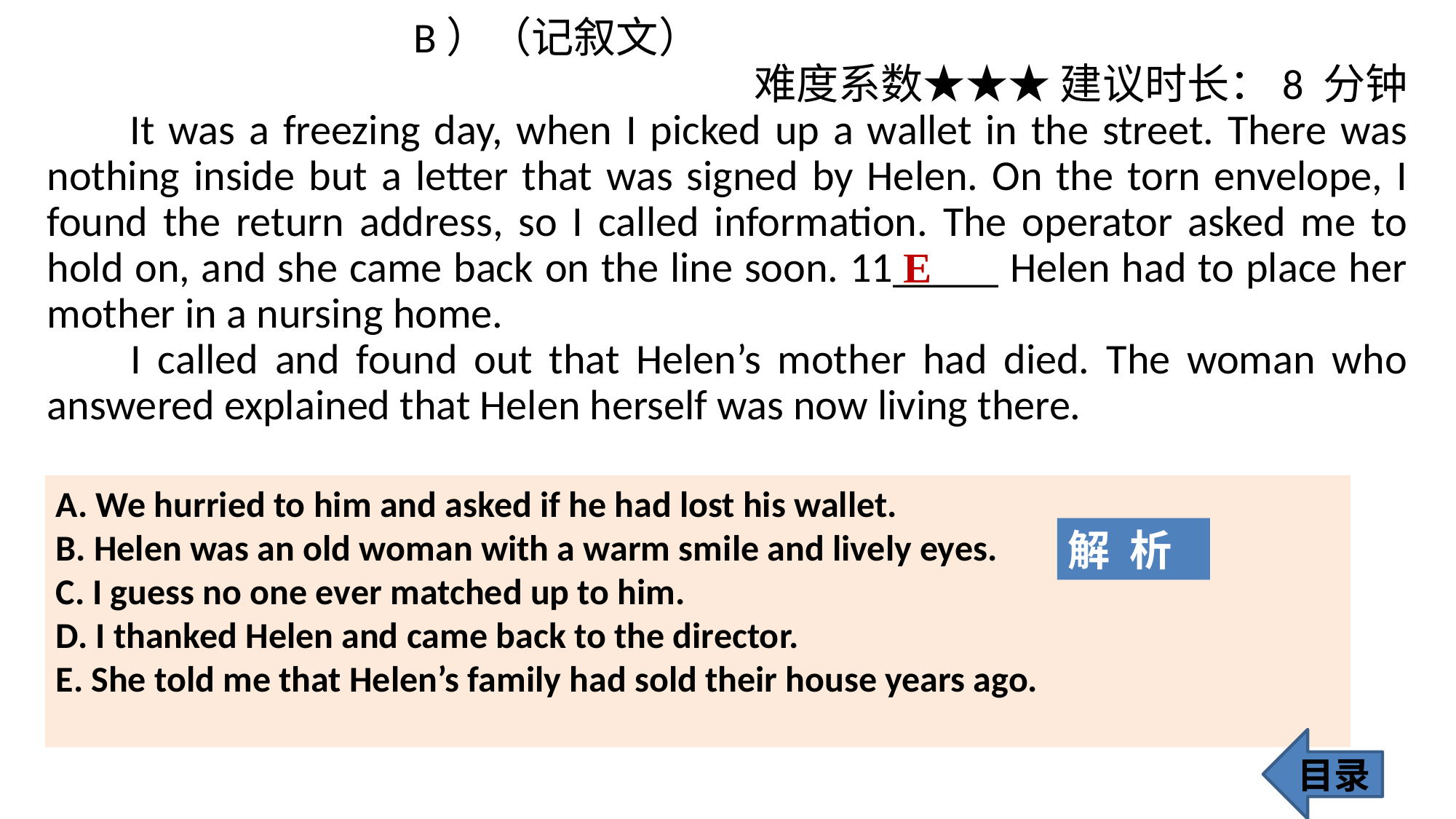

B）（记叙文）
难度系数★★★ 建议时长：8 分钟
      It was a freezing day, when I picked up a wallet in the street. There was nothing inside but a letter that was signed by Helen. On the torn envelope, I found the return address, so I called information. The operator asked me to hold on, and she came back on the line soon. 11_____ Helen had to place her mother in a nursing home.
     I called and found out that Helen’s mother had died. The woman who answered explained that Helen herself was now living there.
E
A. We hurried to him and asked if he had lost his wallet.
B. Helen was an old woman with a warm smile and lively eyes.
C. I guess no one ever matched up to him.
D. I thanked Helen and came back to the director.
E. She told me that Helen’s family had sold their house years ago.
解  析
目录
306